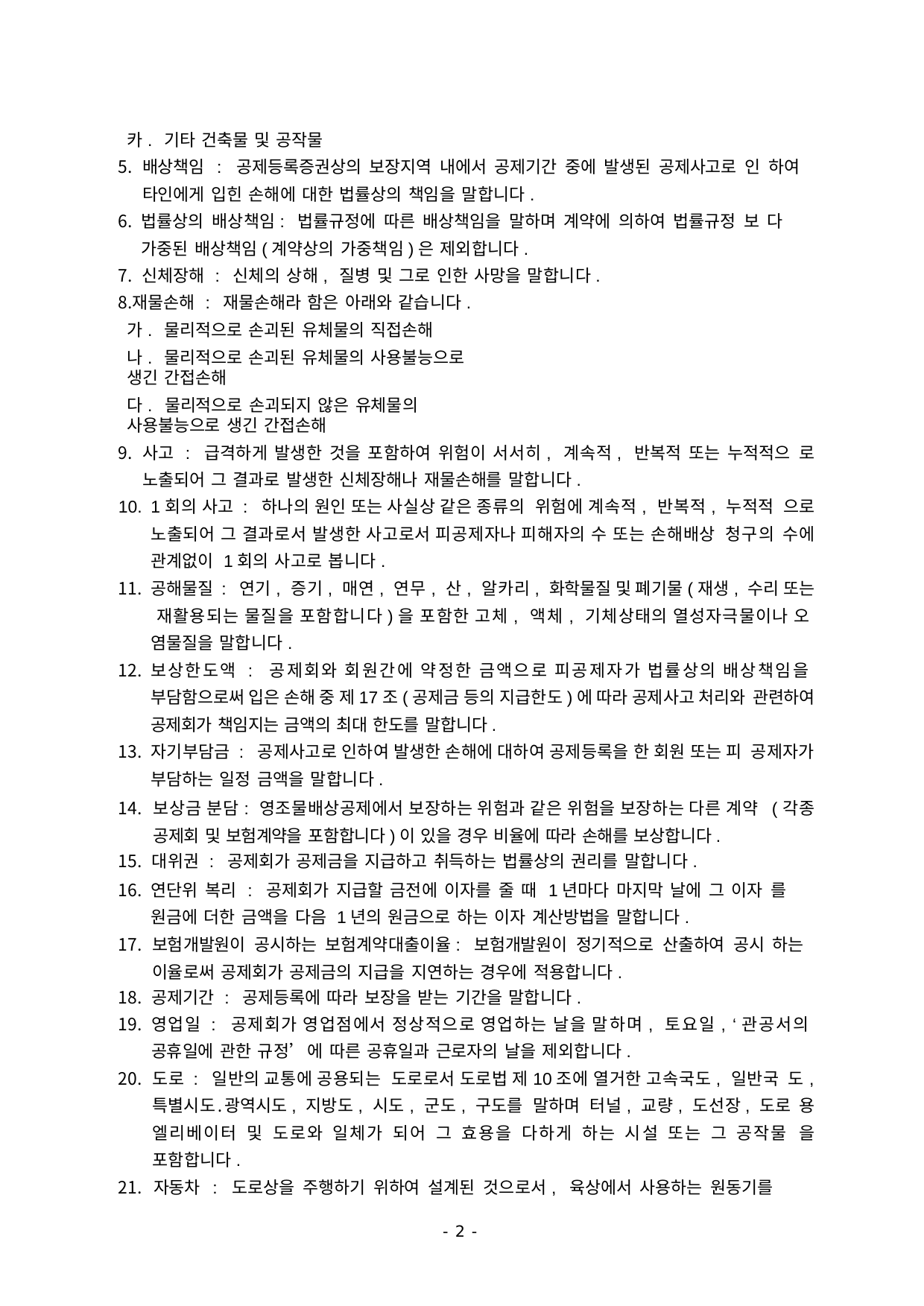

카. 기타 건축물 및 공작물
배상책임 : 공제등록증권상의 보장지역 내에서 공제기간 중에 발생된 공제사고로 인  하여 타인에게 입힌 손해에 대한 법률상의 책임을 말합니다.
법률상의 배상책임: 법률규정에 따른 배상책임을 말하며 계약에 의하여 법률규정 보  다 가중된 배상책임(계약상의 가중책임)은 제외합니다.
신체장해 : 신체의 상해, 질병 및 그로 인한 사망을 말합니다.
재물손해 : 재물손해라 함은 아래와 같습니다.  가. 물리적으로 손괴된 유체물의 직접손해
나. 물리적으로 손괴된 유체물의 사용불능으로 생긴 간접손해
다. 물리적으로 손괴되지 않은 유체물의 사용불능으로 생긴 간접손해
사고 : 급격하게 발생한 것을 포함하여 위험이 서서히, 계속적, 반복적 또는 누적적으  로 노출되어 그 결과로 발생한 신체장해나 재물손해를 말합니다.
1회의 사고 : 하나의 원인 또는 사실상 같은 종류의 위험에 계속적, 반복적, 누적적  으로 노출되어 그 결과로서 발생한 사고로서 피공제자나 피해자의 수 또는 손해배상  청구의 수에 관계없이 1회의 사고로 봅니다.
공해물질 : 연기, 증기, 매연, 연무, 산, 알카리, 화학물질 및 폐기물(재생, 수리 또는  재활용되는 물질을 포함합니다)을 포함한 고체, 액체, 기체상태의 열성자극물이나 오  염물질을 말합니다.
보상한도액 : 공제회와 회원간에 약정한 금액으로 피공제자가 법률상의 배상책임을  부담함으로써 입은 손해 중 제17조(공제금 등의 지급한도)에 따라 공제사고 처리와  관련하여 공제회가 책임지는 금액의 최대 한도를 말합니다.
자기부담금 : 공제사고로 인하여 발생한 손해에 대하여 공제등록을 한 회원 또는 피  공제자가 부담하는 일정 금액을 말합니다.
보상금 분담: 영조물배상공제에서 보장하는 위험과 같은 위험을 보장하는 다른 계약  (각종 공제회 및 보험계약을 포함합니다)이 있을 경우 비율에 따라 손해를 보상합니다.
대위권 : 공제회가 공제금을 지급하고 취득하는 법률상의 권리를 말합니다.
연단위 복리 : 공제회가 지급할 금전에 이자를 줄 때 1년마다 마지막 날에 그 이자  를 원금에 더한 금액을 다음 1년의 원금으로 하는 이자 계산방법을 말합니다.
보험개발원이 공시하는 보험계약대출이율: 보험개발원이 정기적으로 산출하여 공시  하는 이율로써 공제회가 공제금의 지급을 지연하는 경우에 적용합니다.
공제기간 : 공제등록에 따라 보장을 받는 기간을 말합니다.
영업일 : 공제회가 영업점에서 정상적으로 영업하는 날을 말하며, 토요일, ‘관공서의  공휴일에 관한 규정’에 따른 공휴일과 근로자의 날을 제외합니다.
도로 : 일반의 교통에 공용되는 도로로서 도로법 제10조에 열거한 고속국도, 일반국  도, 특별시도․광역시도, 지방도, 시도, 군도, 구도를 말하며 터널, 교량, 도선장, 도로  용 엘리베이터 및 도로와 일체가 되어 그 효용을 다하게 하는 시설 또는 그 공작물  을 포함합니다.
자동차 : 도로상을 주행하기 위하여 설계된 것으로서, 육상에서 사용하는 원동기를
- 2 -